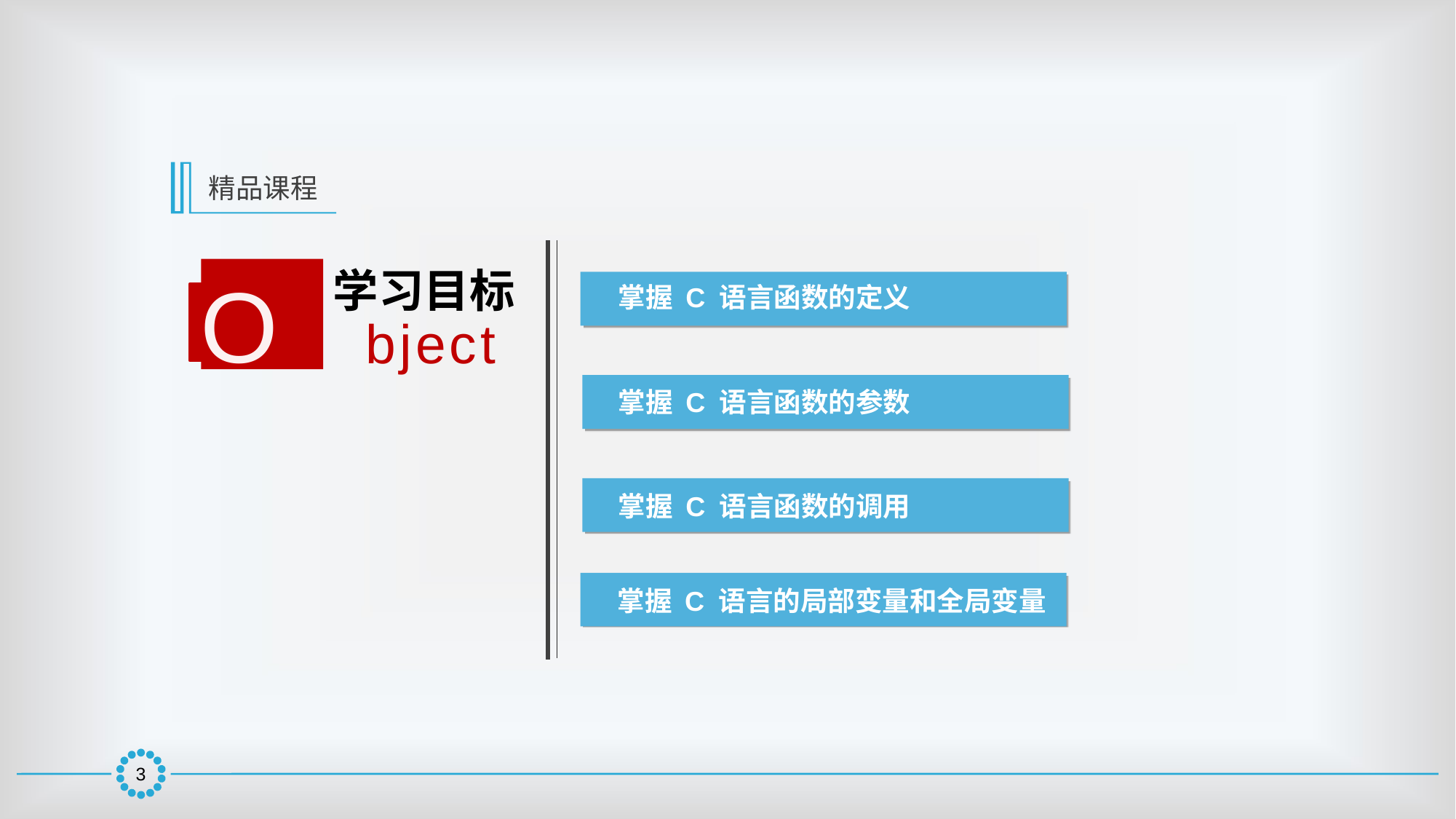

精品课程
学习目标

O

bject

掌握 C 语言函数的定义

掌握 C 语言函数的参数

掌握 C 语言函数的调用

掌握 C 语言的局部变量和全局变量

3